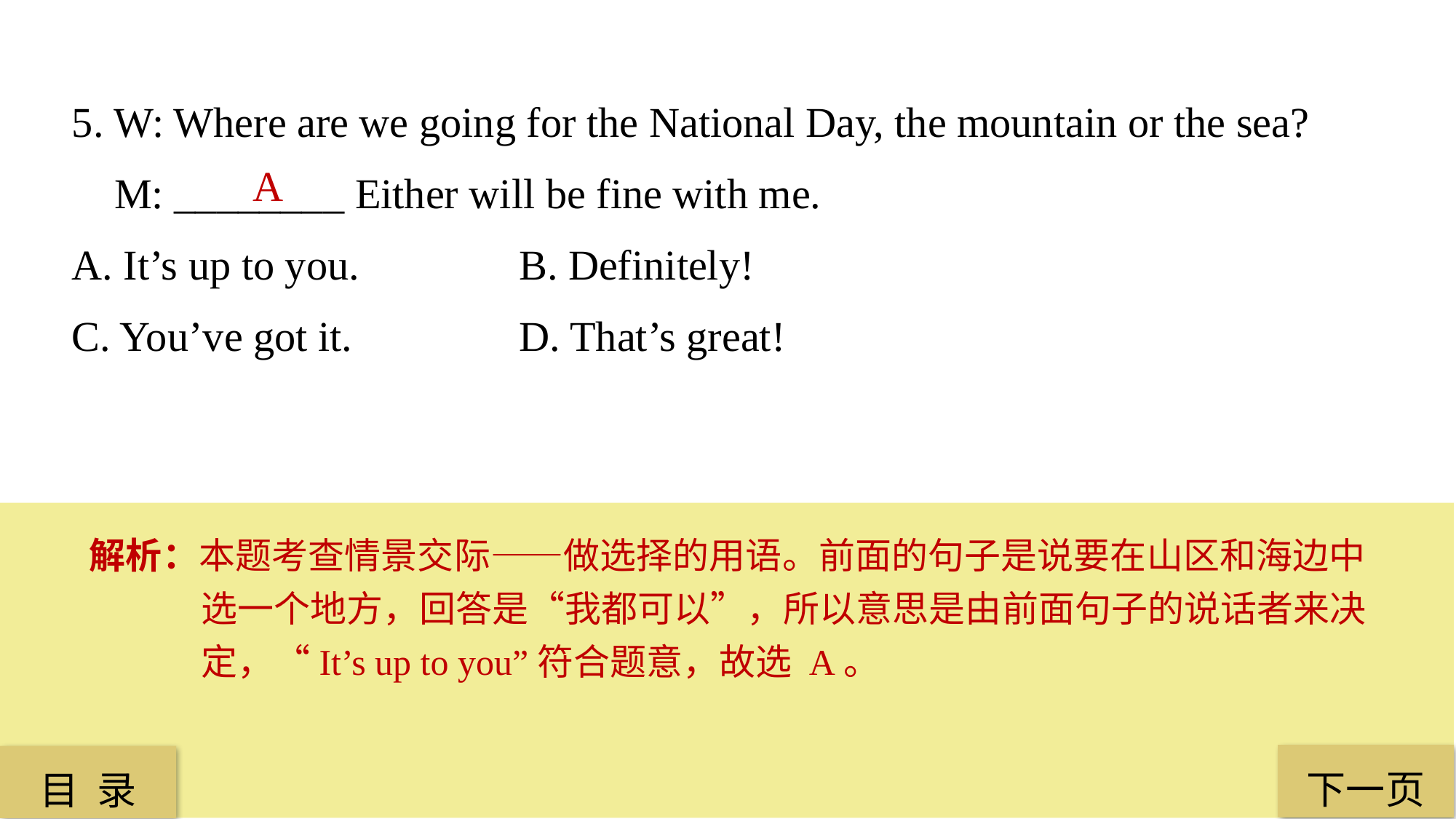

5. W: Where are we going for the National Day, the mountain or the sea?
    M: ________ Either will be fine with me.
A. It’s up to you.		 B. Definitely!
C. You’ve got it. 	 	 D. That’s great!
 A
解析：本题考查情景交际——做选择的用语。前面的句子是说要在山区和海边中选一个地方，回答是“我都可以”，所以意思是由前面句子的说话者来决定，“It’s up to you”符合题意，故选 A。